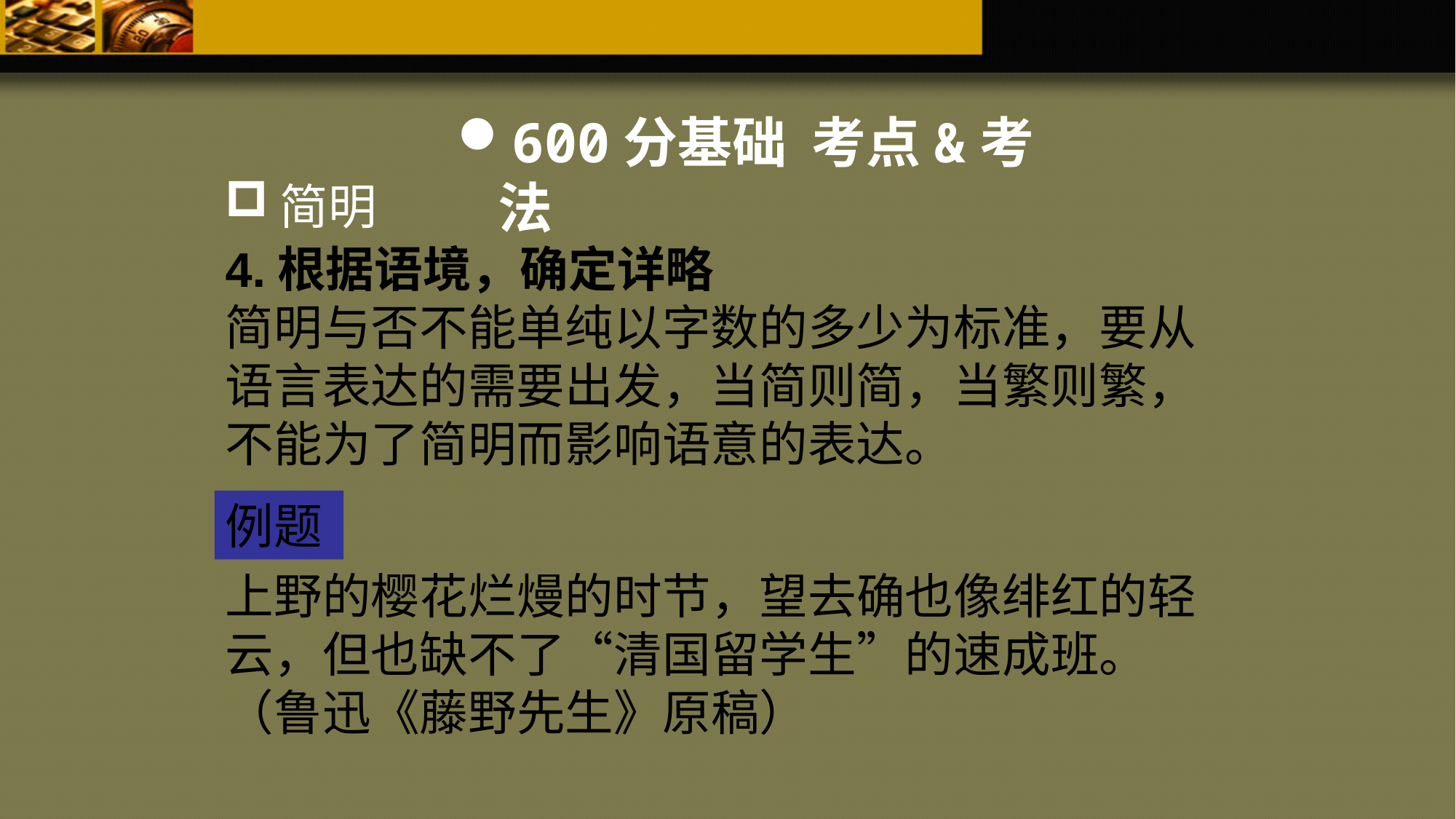

600分基础  考点&考法
简明
4.根据语境，确定详略
简明与否不能单纯以字数的多少为标准，要从语言表达的需要出发，当简则简，当繁则繁，不能为了简明而影响语意的表达。
例题
上野的樱花烂熳的时节，望去确也像绯红的轻云，但也缺不了“清国留学生”的速成班。（鲁迅《藤野先生》原稿）